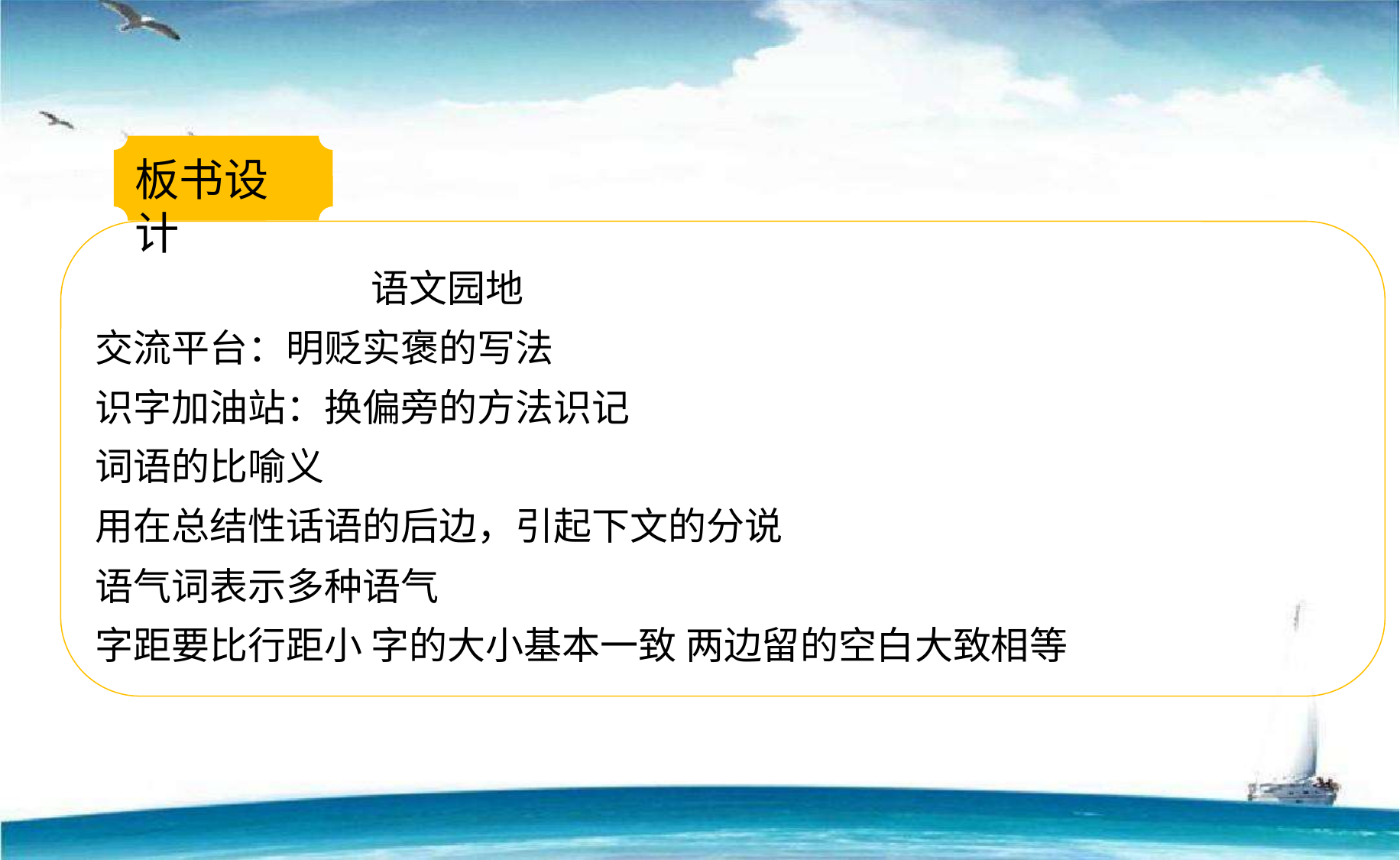

板书设计
                               语文园地
交流平台：明贬实褒的写法
识字加油站：换偏旁的方法识记
词语的比喻义
用在总结性话语的后边，引起下文的分说
语气词表示多种语气
字距要比行距小 字的大小基本一致 两边留的空白大致相等